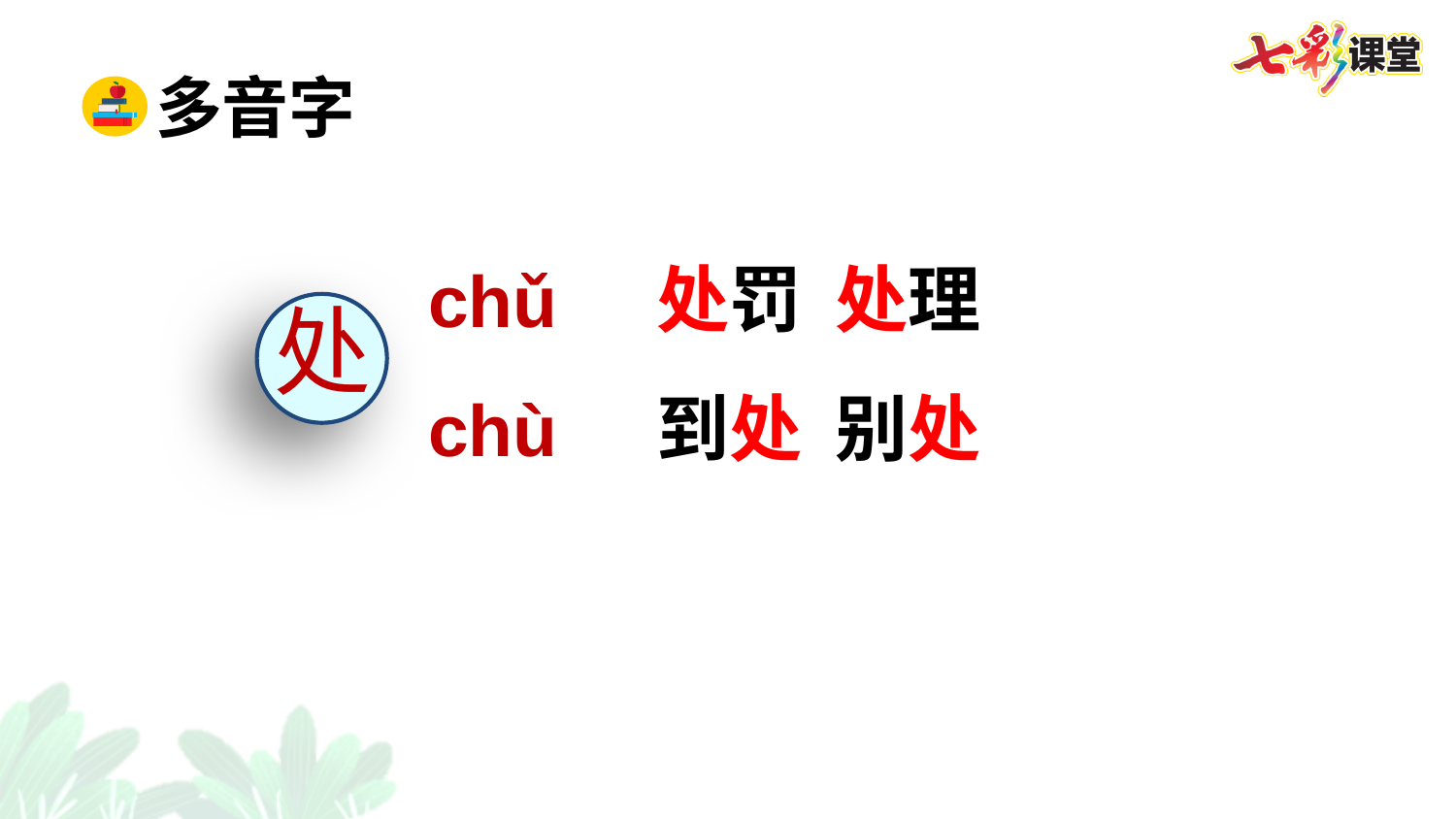

多音字

处罚  处理
chǔ
处

到处  别处
chù